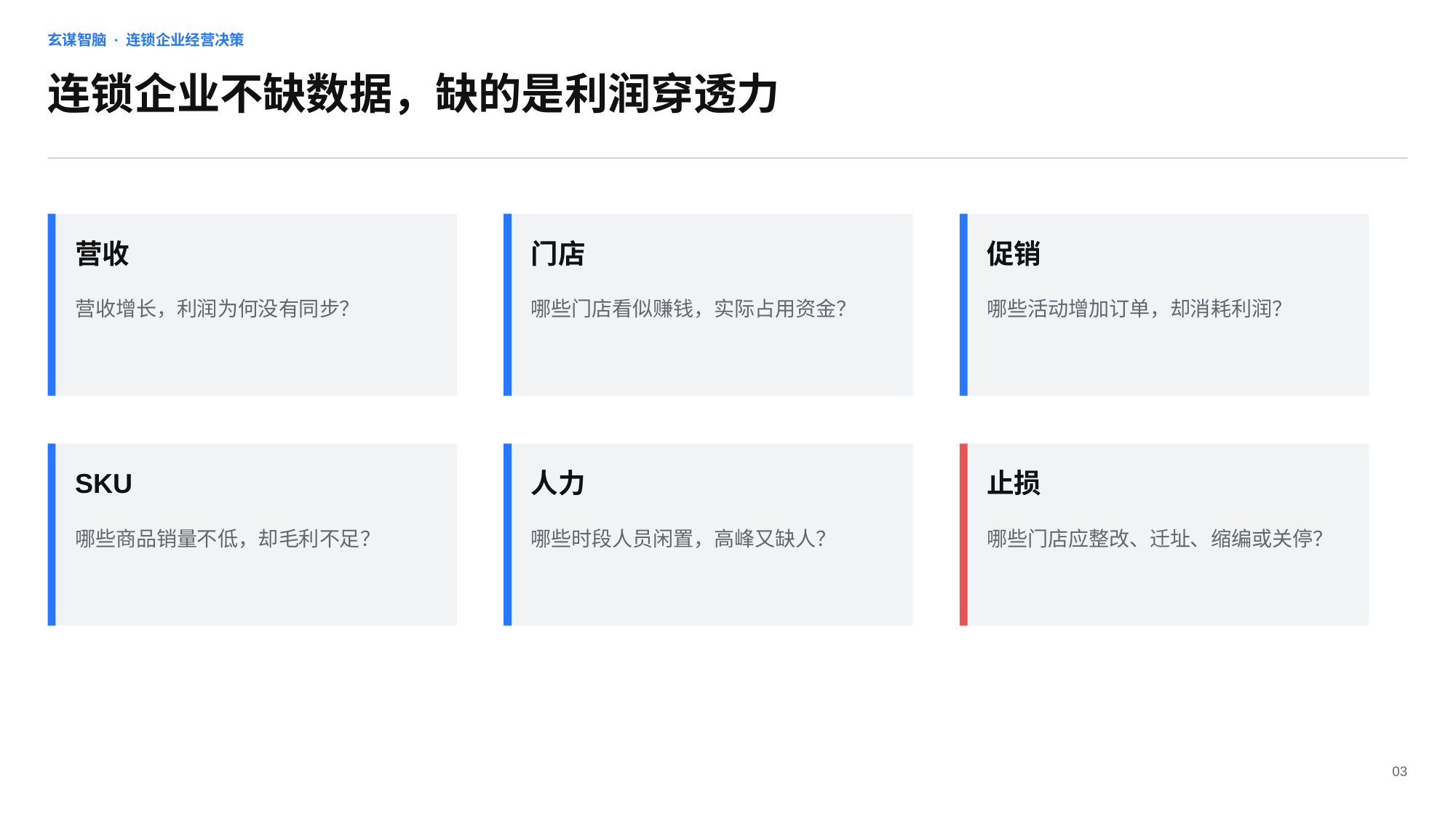

玄谋智脑 · 连锁企业经营决策
连锁企业不缺数据，缺的是利润穿透力

营收
门店
促销
营收增长，利润为何没有同步？
哪些门店看似赚钱，实际占用资金？
哪些活动增加订单，却消耗利润？

SKU
人力
止损
哪些商品销量不低，却毛利不足？
哪些时段人员闲置，高峰又缺人？
哪些门店应整改、迁址、缩编或关停？
03